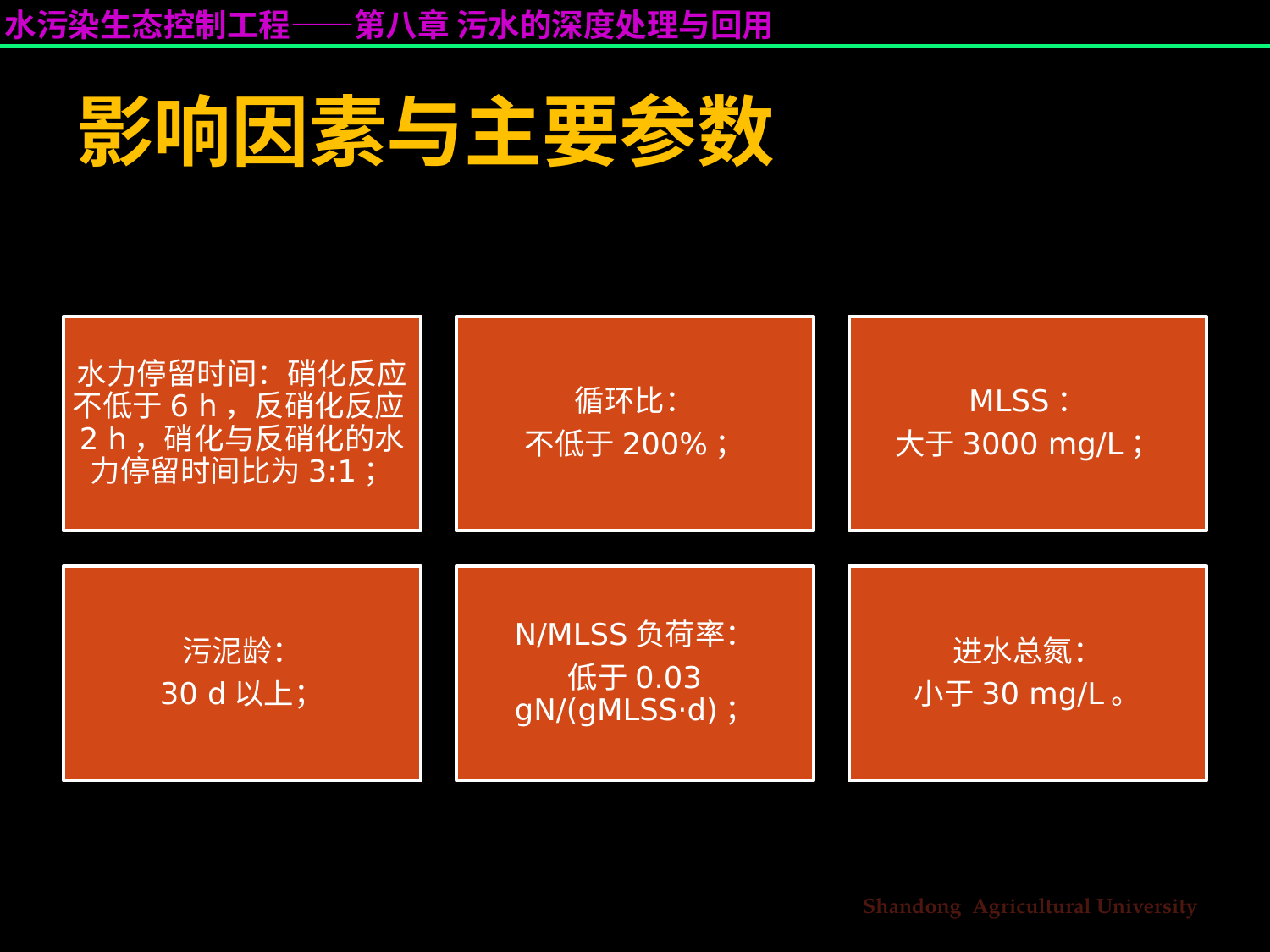

# 影响因素与主要参数
水力停留时间：硝化反应不低于6 h，反硝化反应2 h，硝化与反硝化的水力停留时间比为3:1；
循环比：
不低于200%；
MLSS：
大于3000 mg/L；
污泥龄：
30 d以上；
N/MLSS负荷率：
低于0.03 gN/(gMLSS·d)；
进水总氮：
小于30 mg/L。